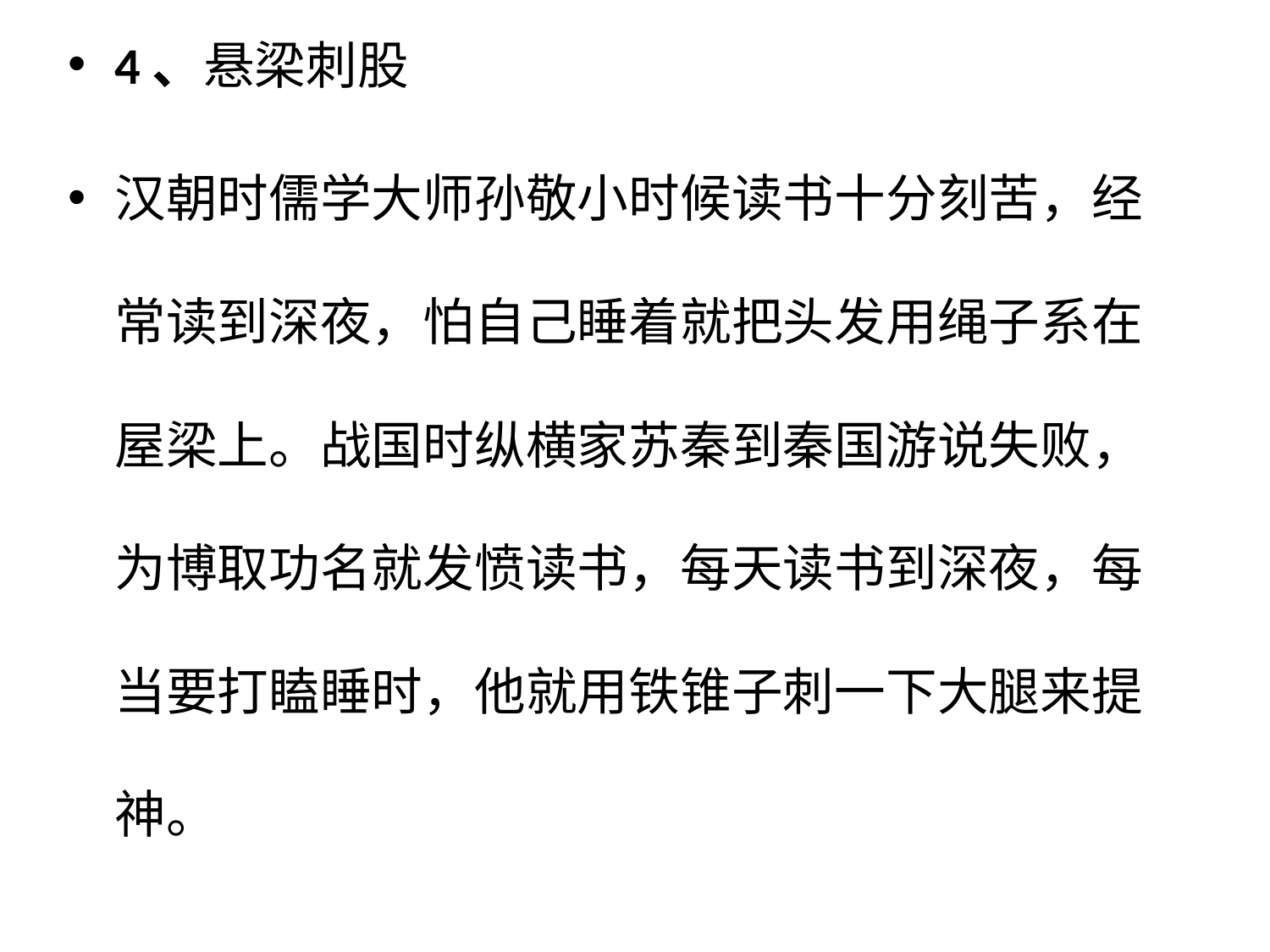

4、悬梁刺股
汉朝时儒学大师孙敬小时候读书十分刻苦，经常读到深夜，怕自己睡着就把头发用绳子系在屋梁上。战国时纵横家苏秦到秦国游说失败，为博取功名就发愤读书，每天读书到深夜，每当要打瞌睡时，他就用铁锥子刺一下大腿来提神。

#